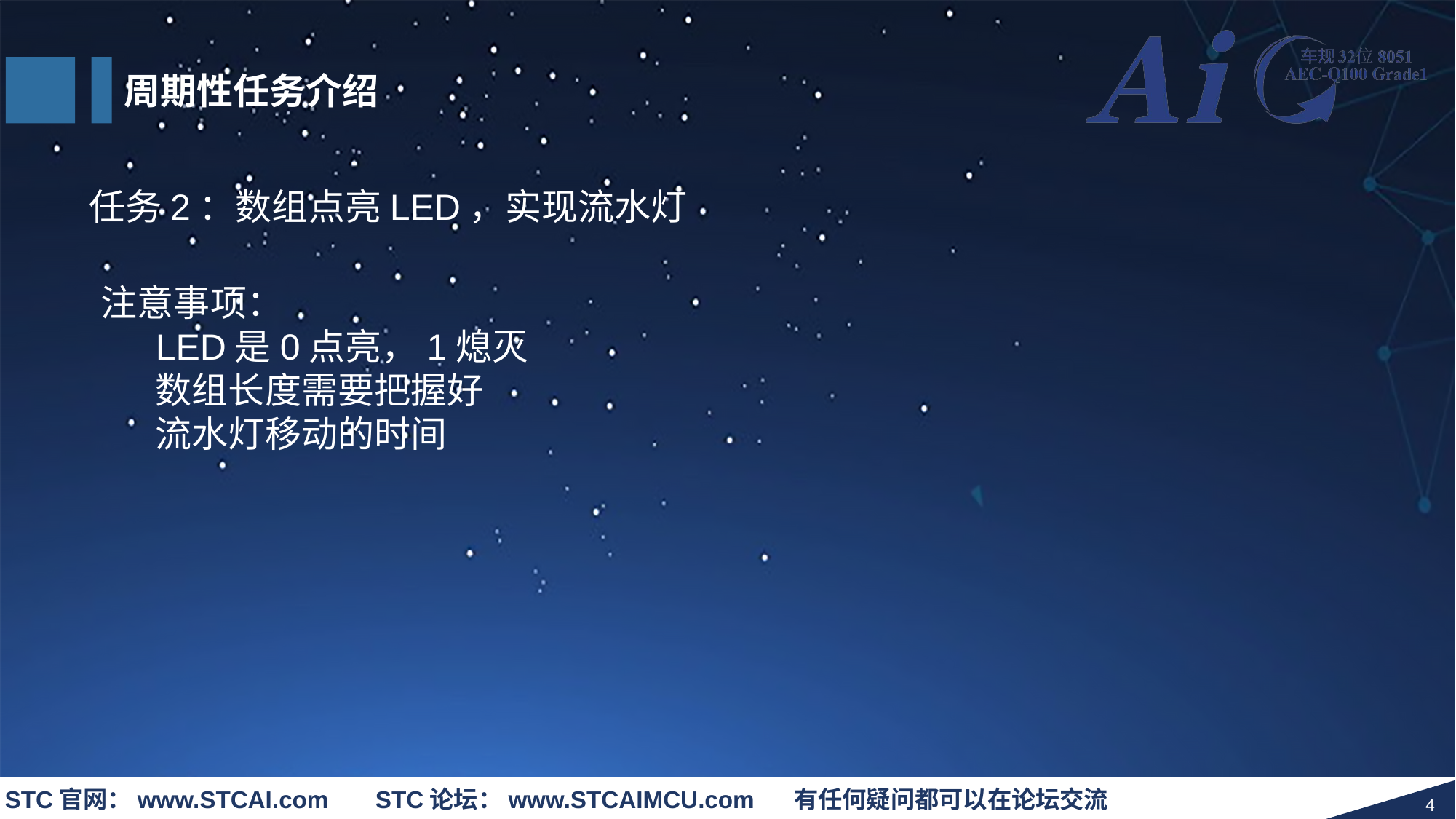

周期性任务介绍
    任务2：数组点亮LED，实现流水灯
注意事项：
LED是0点亮，1熄灭
数组长度需要把握好
流水灯移动的时间